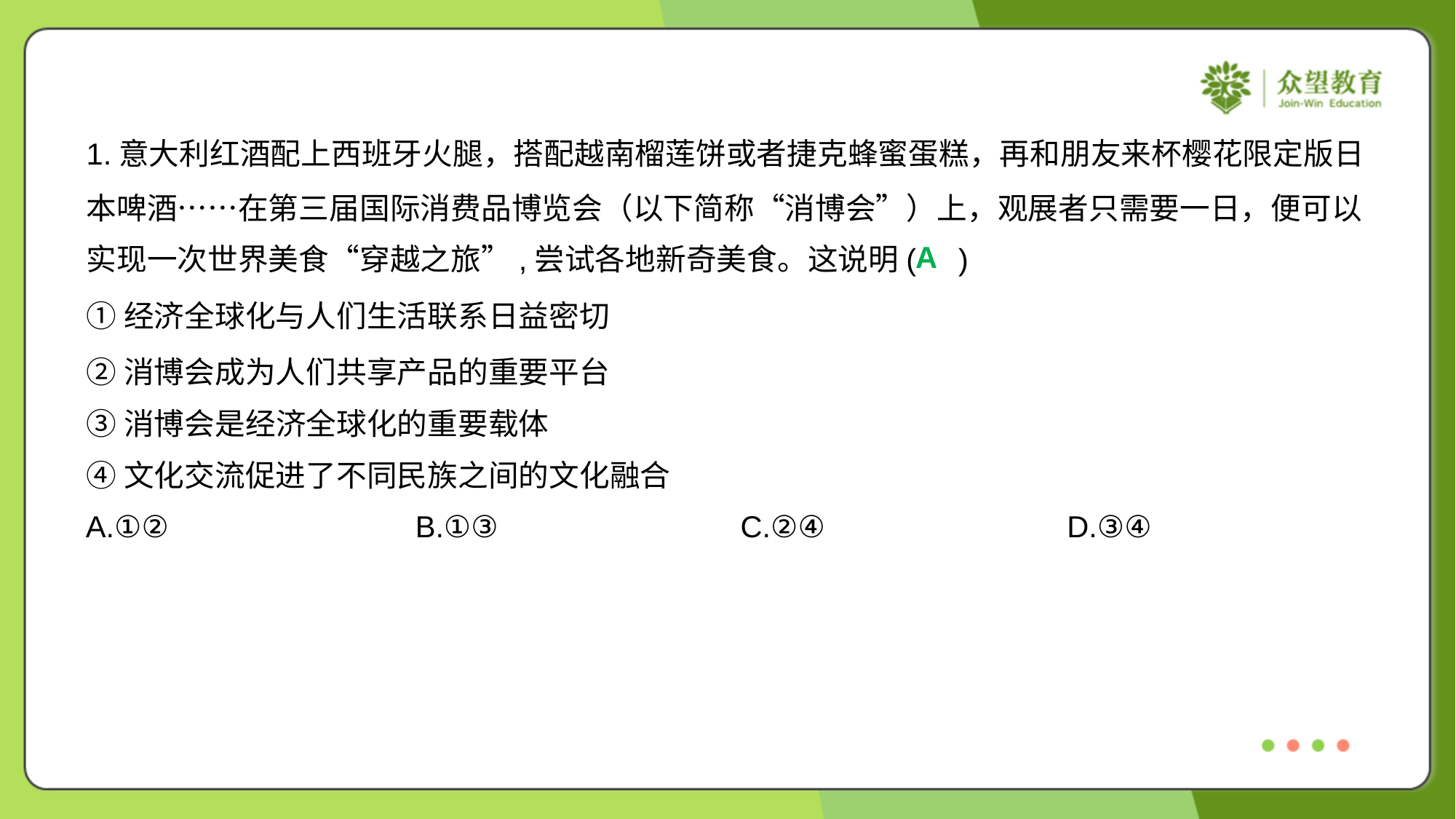

1.意大利红酒配上西班牙火腿，搭配越南榴莲饼或者捷克蜂蜜蛋糕，再和朋友来杯樱花限定版日
本啤酒……在第三届国际消费品博览会（以下简称“消博会”）上，观展者只需要一日，便可以
实现一次世界美食“穿越之旅”,尝试各地新奇美食。这说明(     )
A
①经济全球化与人们生活联系日益密切
②消博会成为人们共享产品的重要平台
③消博会是经济全球化的重要载体
④文化交流促进了不同民族之间的文化融合
A.①②	B.①③	C.②④	D.③④